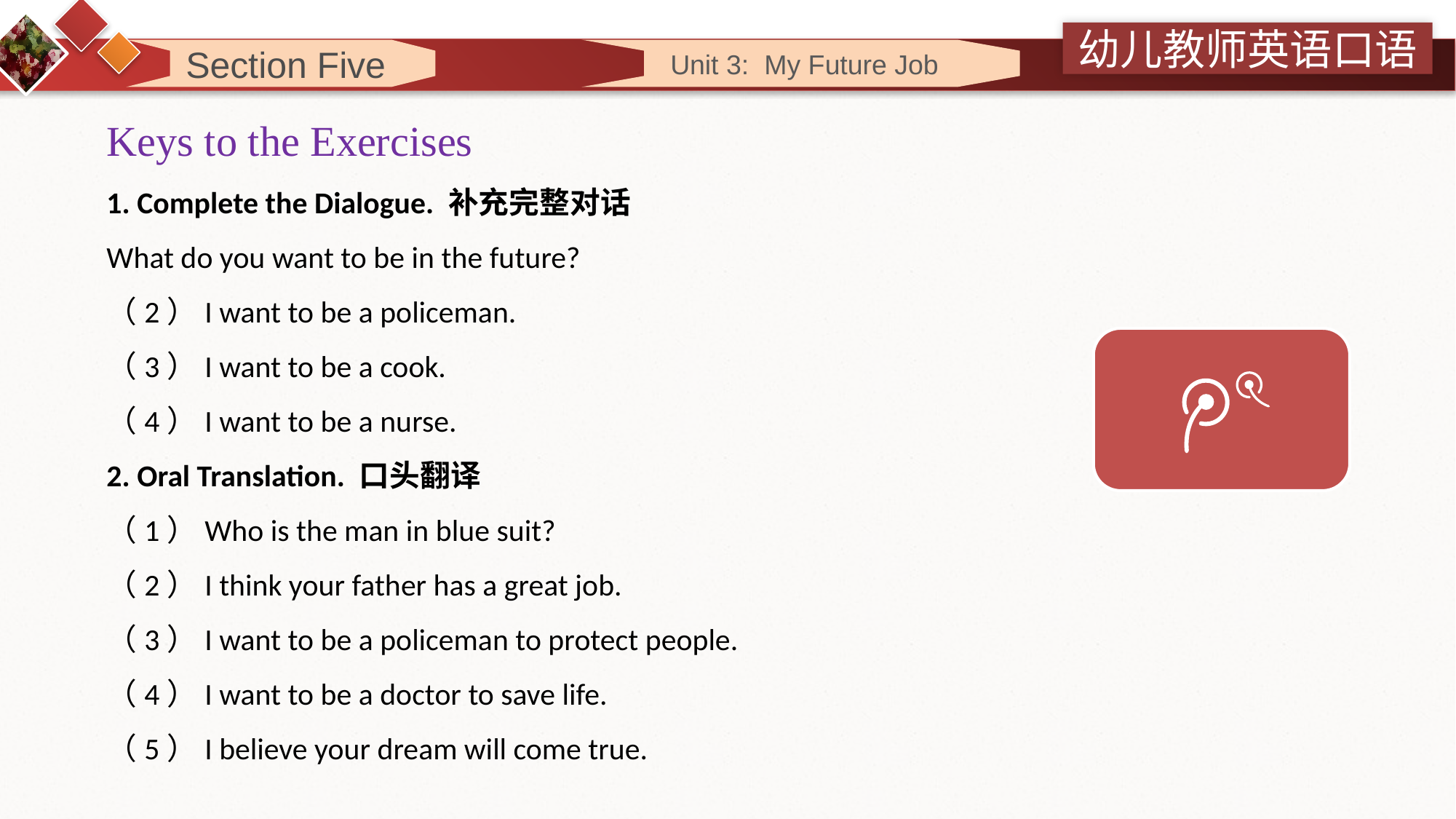

Section Five
 Unit 3:  My Future Job
Keys to the Exercises
1. Complete the Dialogue. 补充完整对话
What do you want to be in the future?
（2）I want to be a policeman.
（3）I want to be a cook.
（4）I want to be a nurse.
2. Oral Translation. 口头翻译
（1）Who is the man in blue suit?
（2）I think your father has a great job.
（3）I want to be a policeman to protect people.
（4）I want to be a doctor to save life.
（5）I believe your dream will come true.